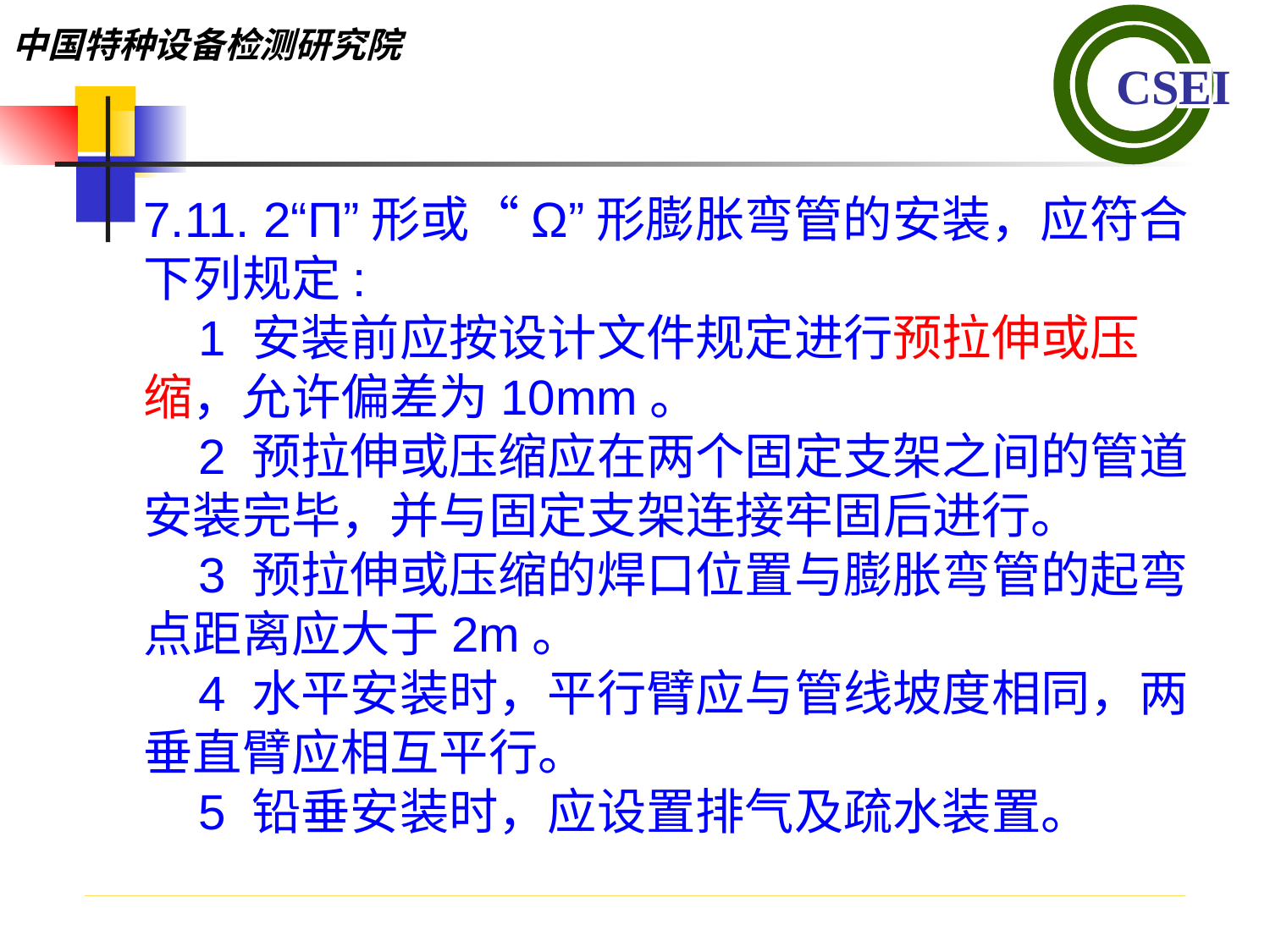

7.11. 2“Π”形或“Ω”形膨胀弯管的安装，应符合下列规定:
    1 安装前应按设计文件规定进行预拉伸或压缩，允许偏差为10mm。
    2 预拉伸或压缩应在两个固定支架之间的管道安装完毕，并与固定支架连接牢固后进行。
    3 预拉伸或压缩的焊口位置与膨胀弯管的起弯点距离应大于2m。
    4 水平安装时，平行臂应与管线坡度相同，两垂直臂应相互平行。
    5 铅垂安装时，应设置排气及疏水装置。